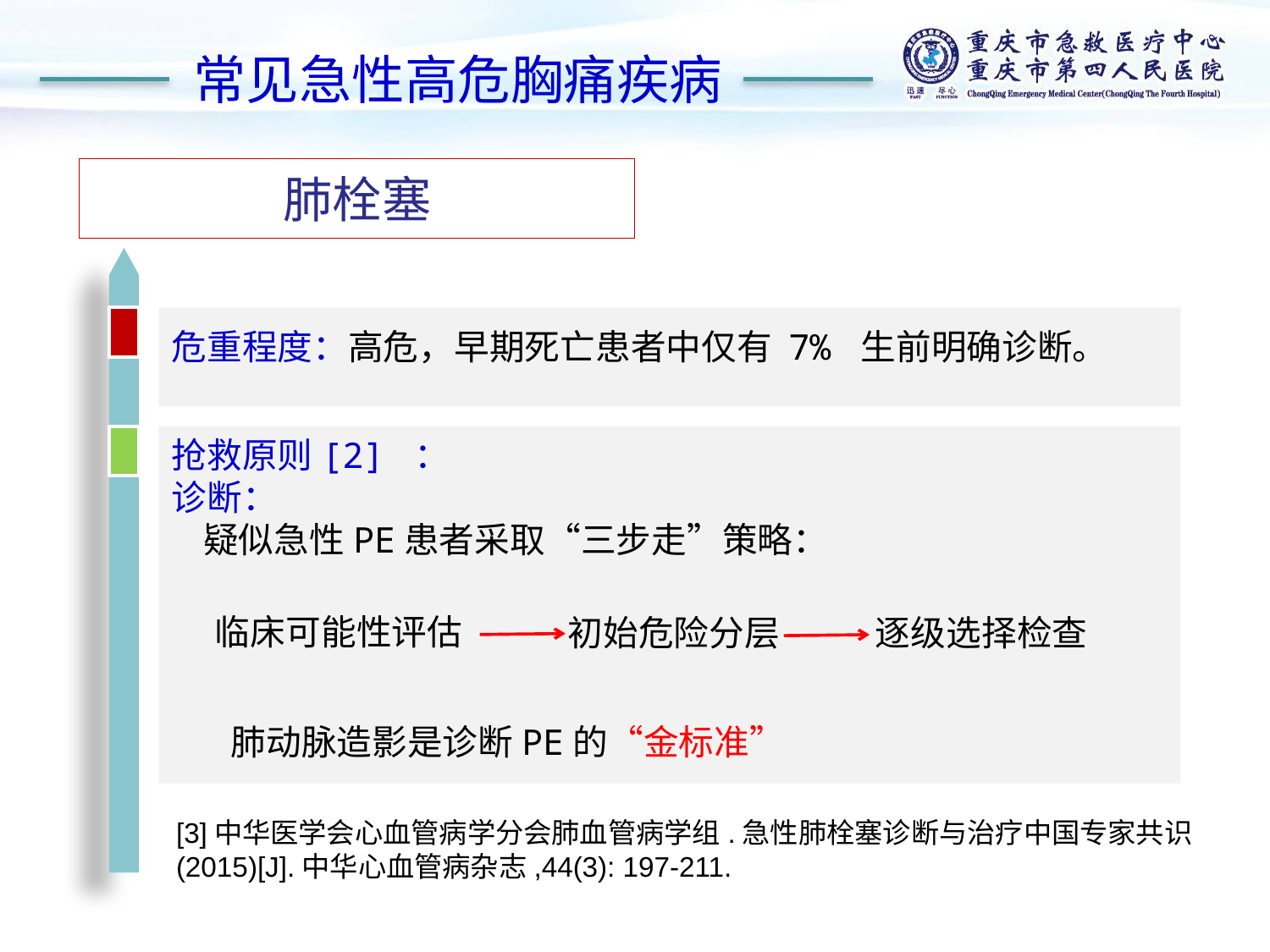

常见急性高危胸痛疾病
肺栓塞

危重程度：高危，早期死亡患者中仅有 7% 生前明确诊断。

抢救原则[2] ：
诊断：
   疑似急性PE患者采取“三步走”策略：

   临床可能性评估
初始危险分层
逐级选择检查
肺动脉造影是诊断PE的“金标准”

[3]中华医学会心血管病学分会肺血管病学组.急性肺栓塞诊断与治疗中国专家共识(2015)[J].中华心血管病杂志,44(3): 197-211.